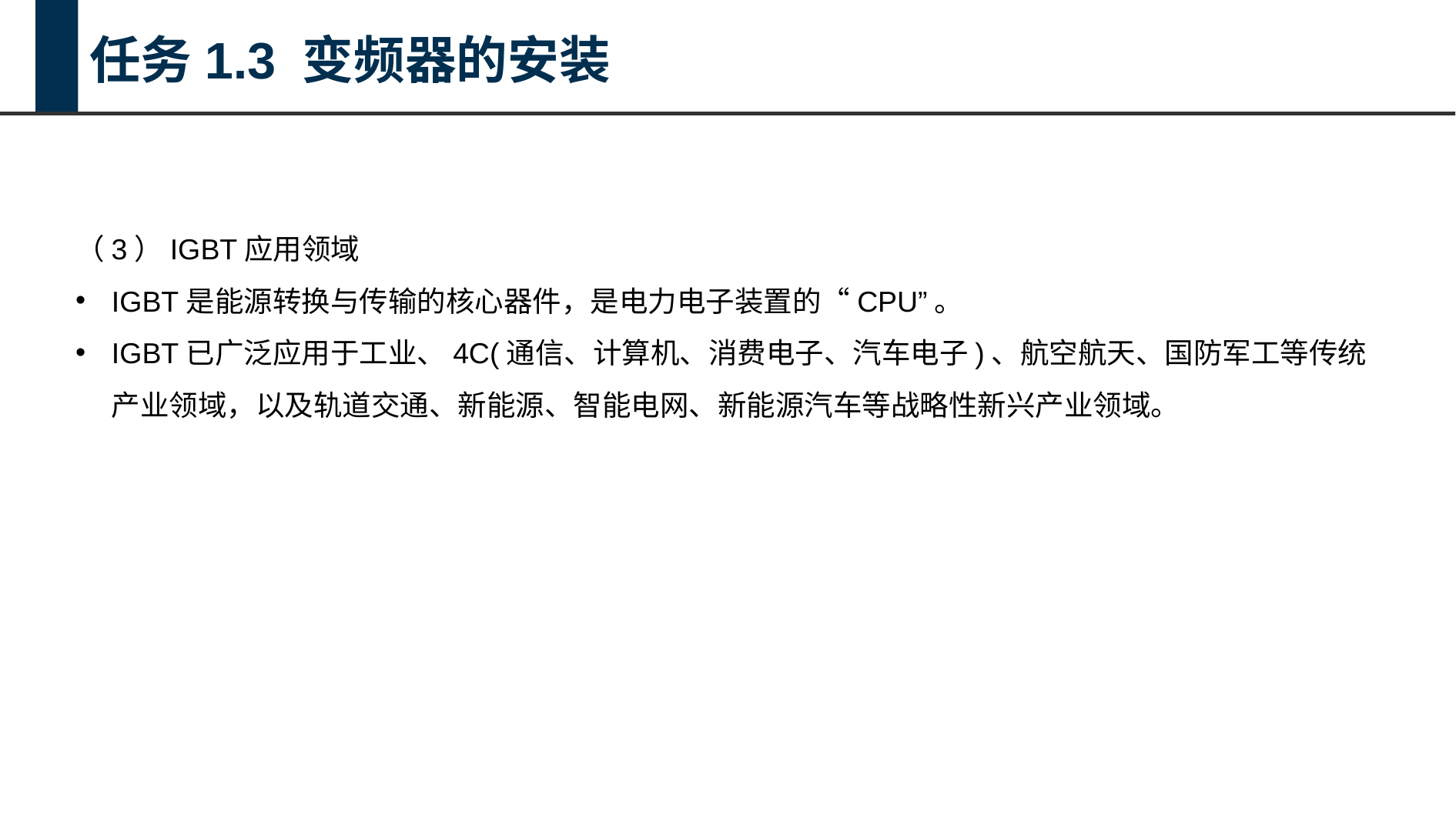

任务1.3 变频器的安装
（3）IGBT应用领域
IGBT是能源转换与传输的核心器件，是电力电子装置的“CPU”。
IGBT已广泛应用于工业、4C(通信、计算机、消费电子、汽车电子)、航空航天、国防军工等传统产业领域，以及轨道交通、新能源、智能电网、新能源汽车等战略性新兴产业领域。